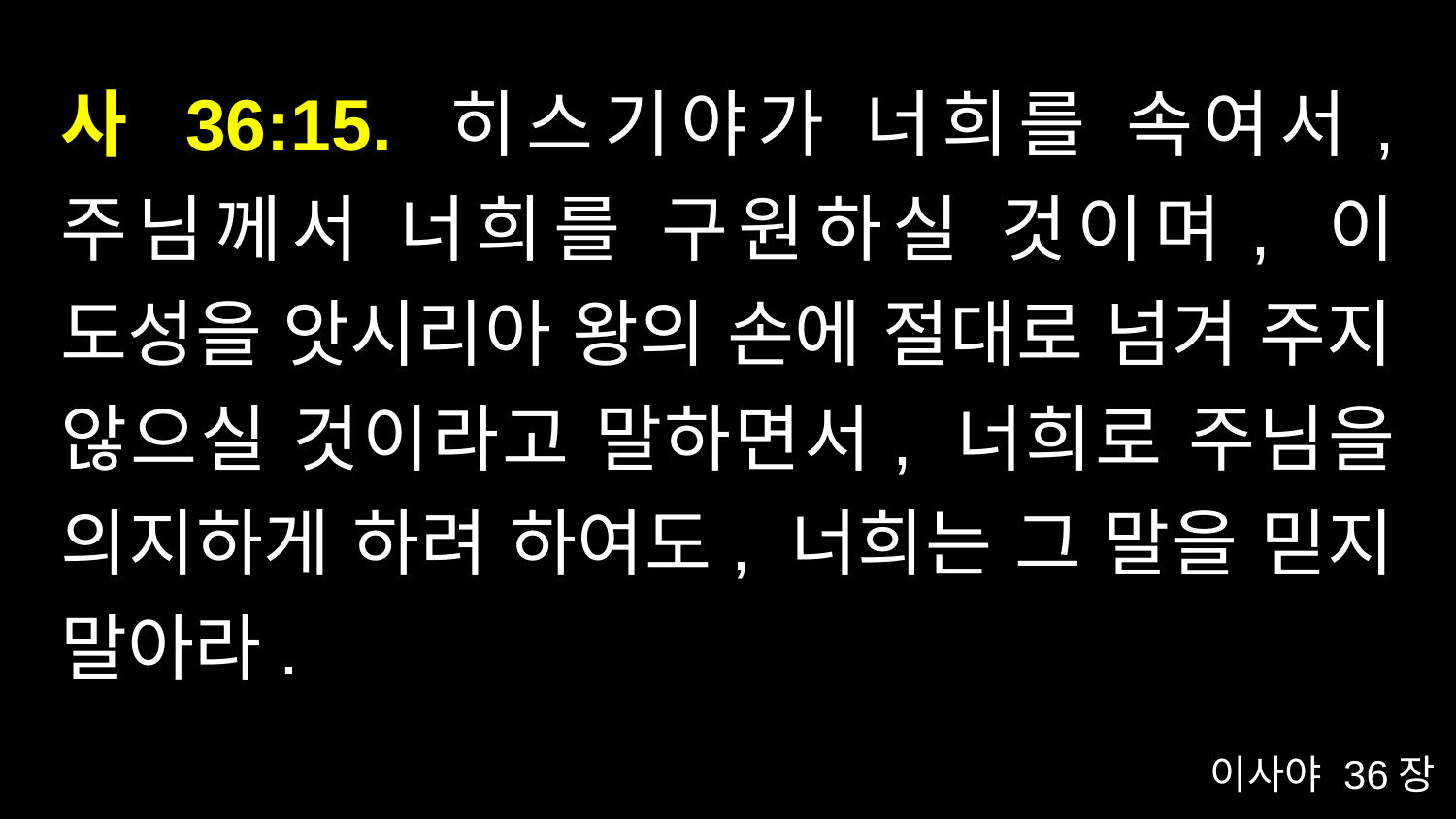

# 사 36:15. 히스기야가 너희를 속여서, 주님께서 너희를 구원하실 것이며, 이 도성을 앗시리아 왕의 손에 절대로 넘겨 주지 않으실 것이라고 말하면서, 너희로 주님을 의지하게 하려 하여도, 너희는 그 말을 믿지 말아라.
이사야 36장